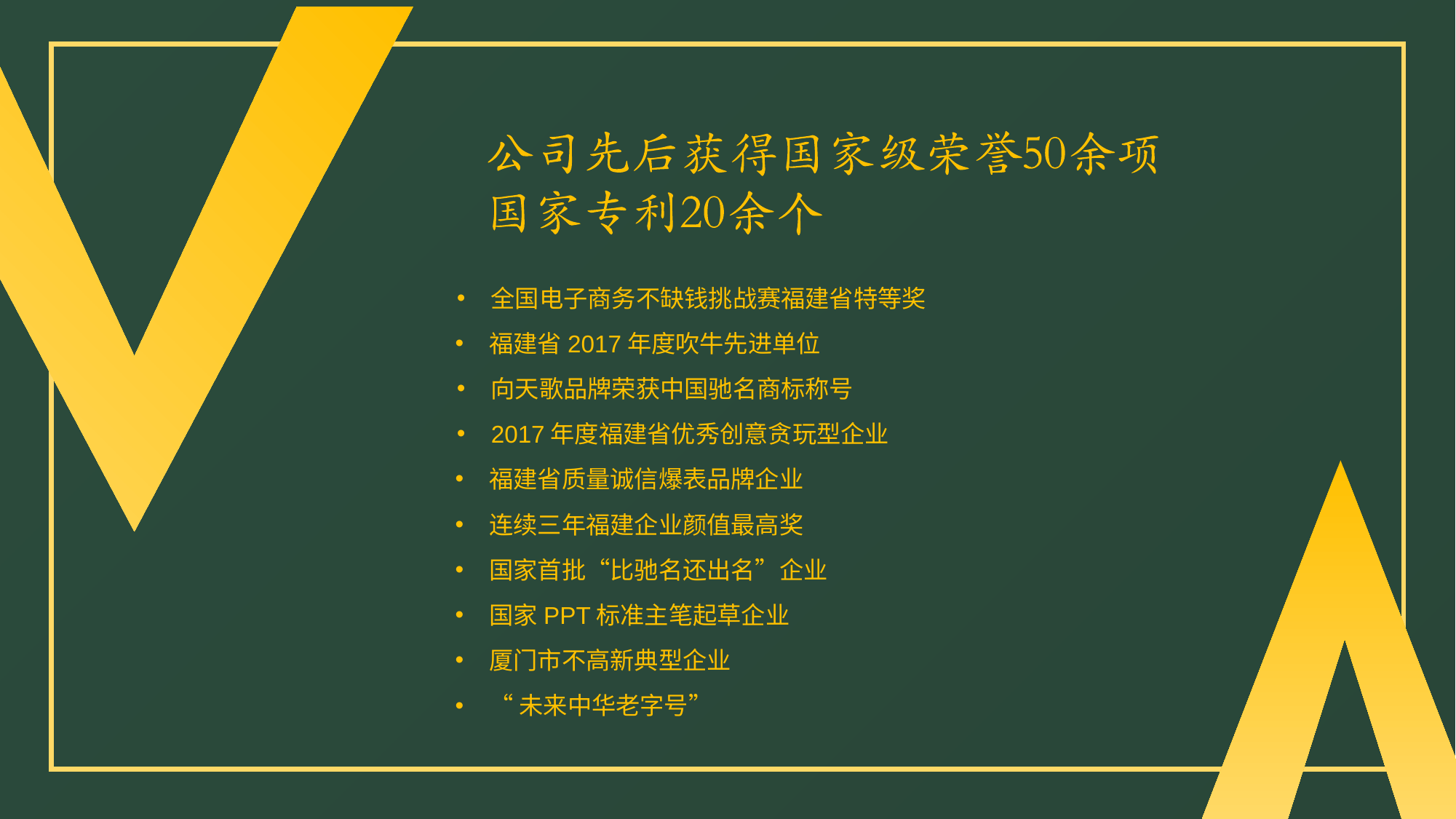

全国电子商务不缺钱挑战赛福建省特等奖
福建省2017年度吹牛先进单位
向天歌品牌荣获中国驰名商标称号
2017年度福建省优秀创意贪玩型企业
福建省质量诚信爆表品牌企业

连续三年福建企业颜值最高奖
国家首批“比驰名还出名”企业
国家PPT标准主笔起草企业
厦门市不高新典型企业
“未来中华老字号”